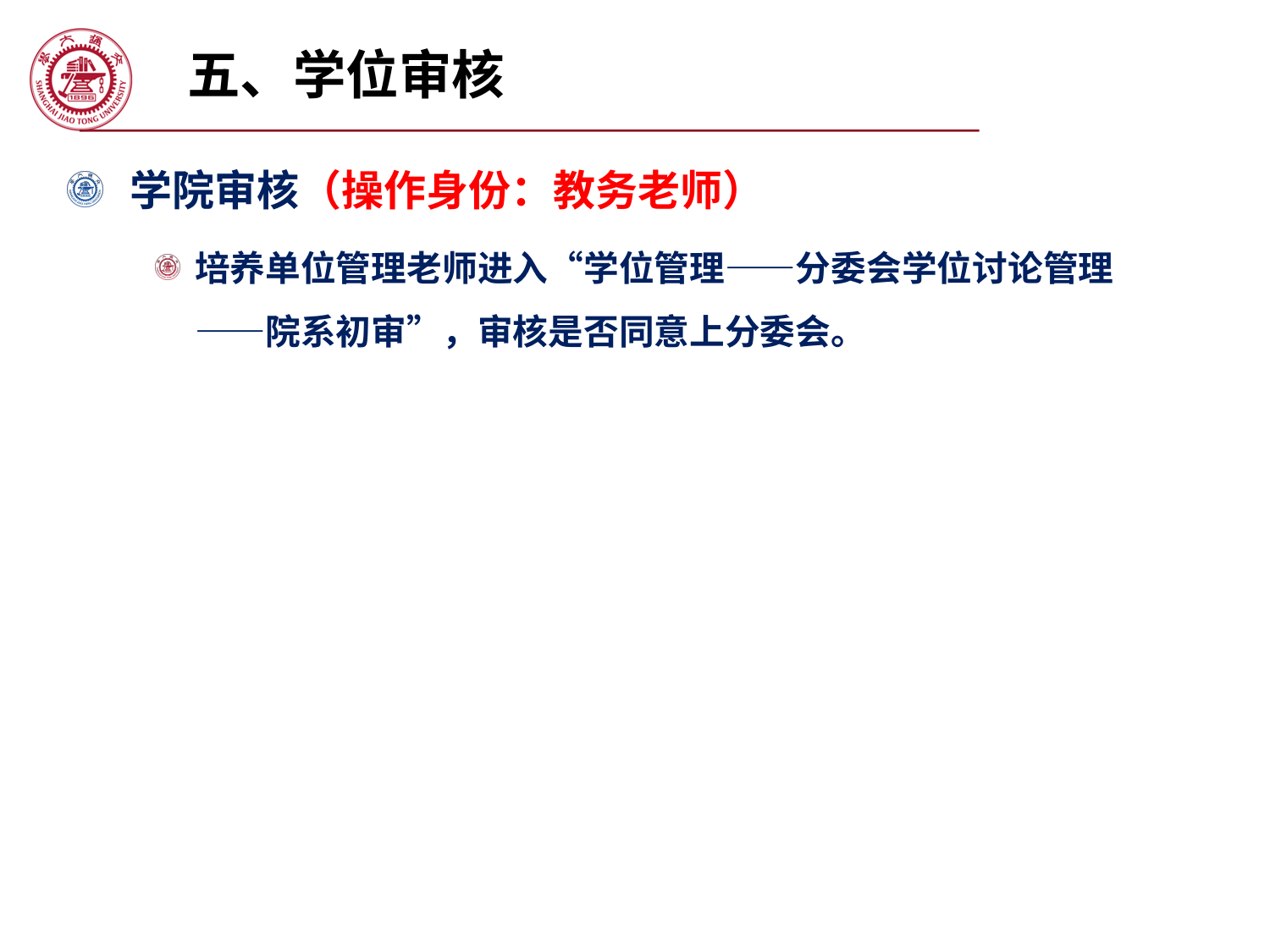

五、学位审核
学院审核（操作身份：教务老师）
培养单位管理老师进入“学位管理——分委会学位讨论管理——院系初审”，审核是否同意上分委会。